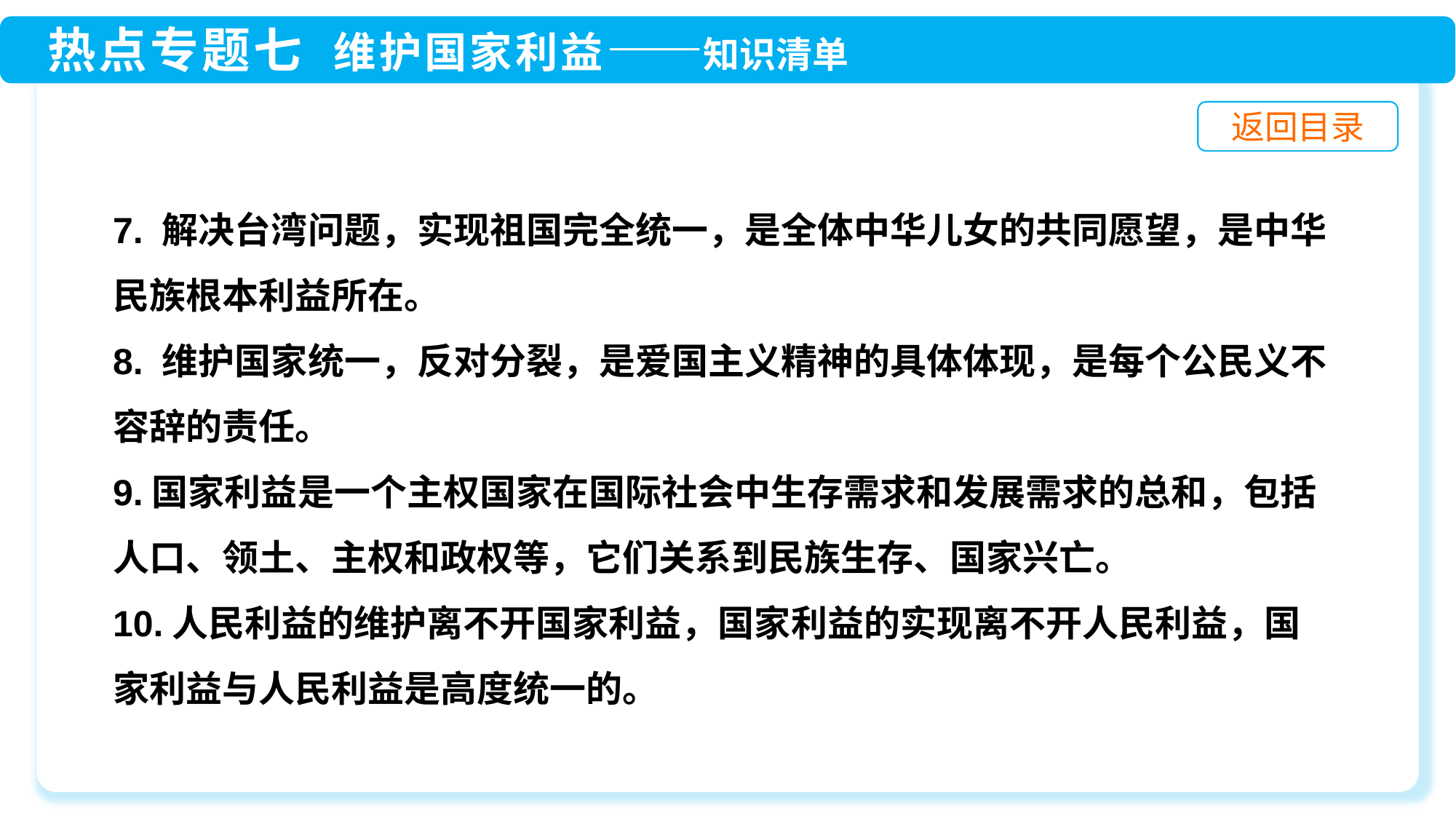

7. 解决台湾问题，实现祖国完全统一，是全体中华儿女的共同愿望，是中华民族根本利益所在。
8. 维护国家统一，反对分裂，是爱国主义精神的具体体现，是每个公民义不容辞的责任。
9.国家利益是一个主权国家在国际社会中生存需求和发展需求的总和，包括人口、领土、主权和政权等，它们关系到民族生存、国家兴亡。
10.人民利益的维护离不开国家利益，国家利益的实现离不开人民利益，国家利益与人民利益是高度统一的。